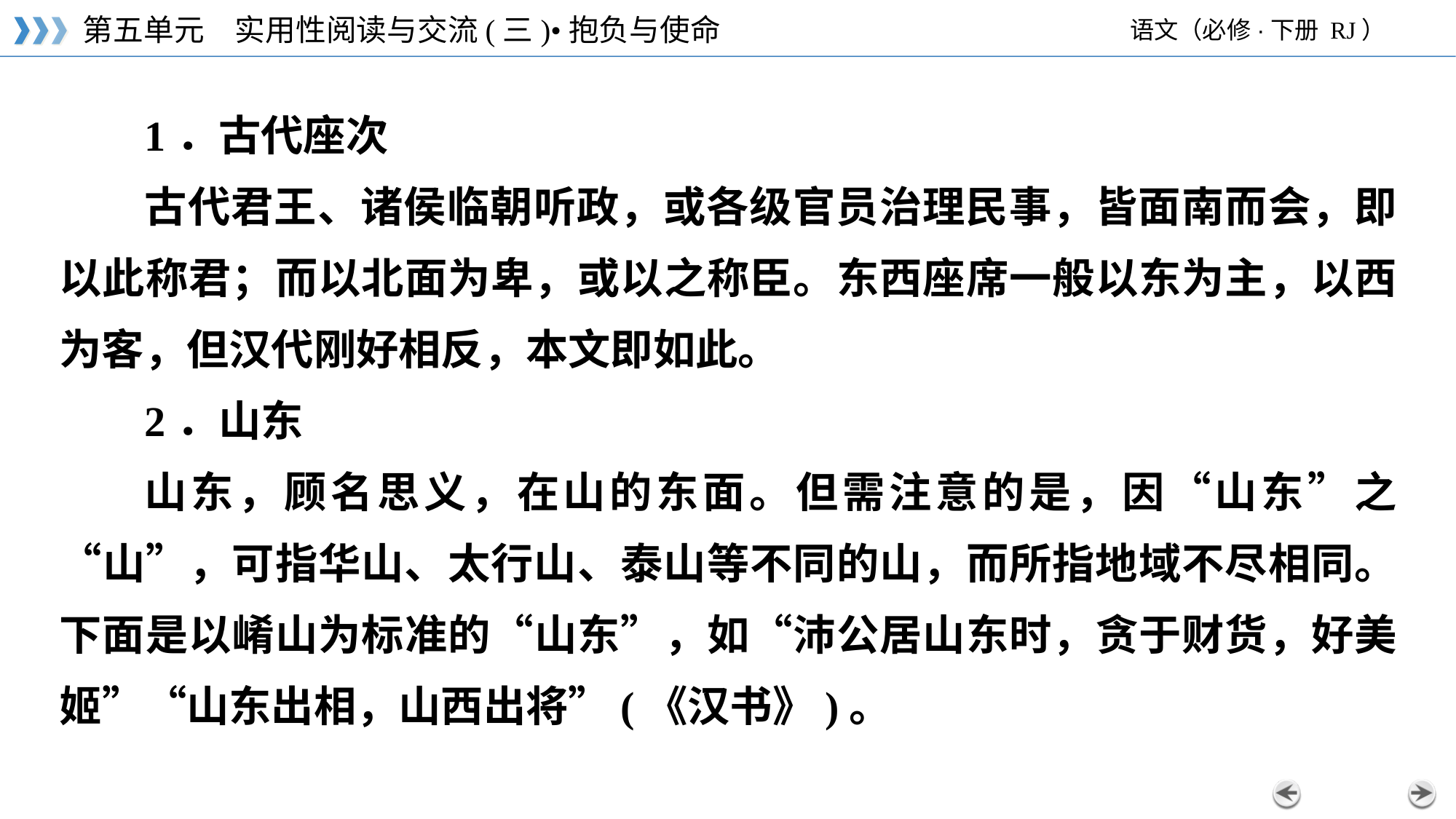

1．古代座次
古代君王、诸侯临朝听政，或各级官员治理民事，皆面南而会，即以此称君；而以北面为卑，或以之称臣。东西座席一般以东为主，以西为客，但汉代刚好相反，本文即如此。
2．山东
山东，顾名思义，在山的东面。但需注意的是，因“山东”之“山”，可指华山、太行山、泰山等不同的山，而所指地域不尽相同。下面是以崤山为标准的“山东”，如“沛公居山东时，贪于财货，好美姬”“山东出相，山西出将”(《汉书》)。